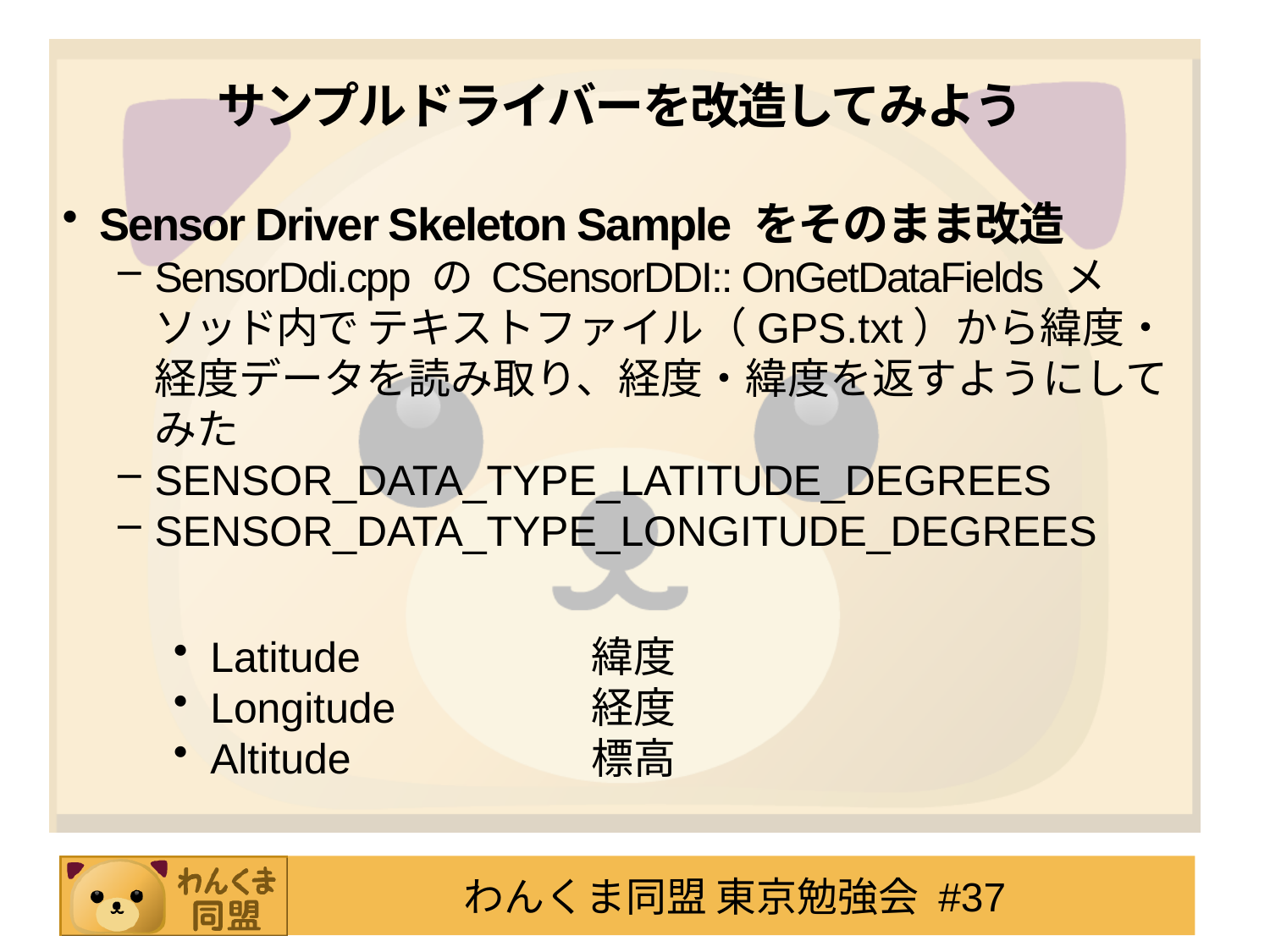

# サンプルドライバーを改造してみよう
Sensor Driver Skeleton Sample をそのまま改造
SensorDdi.cpp の CSensorDDI:: OnGetDataFields メソッド内で テキストファイル（GPS.txt）から緯度・経度データを読み取り、経度・緯度を返すようにしてみた
SENSOR_DATA_TYPE_LATITUDE_DEGREES
SENSOR_DATA_TYPE_LONGITUDE_DEGREES

Latitude		緯度
Longitude		経度
Altitude		標高